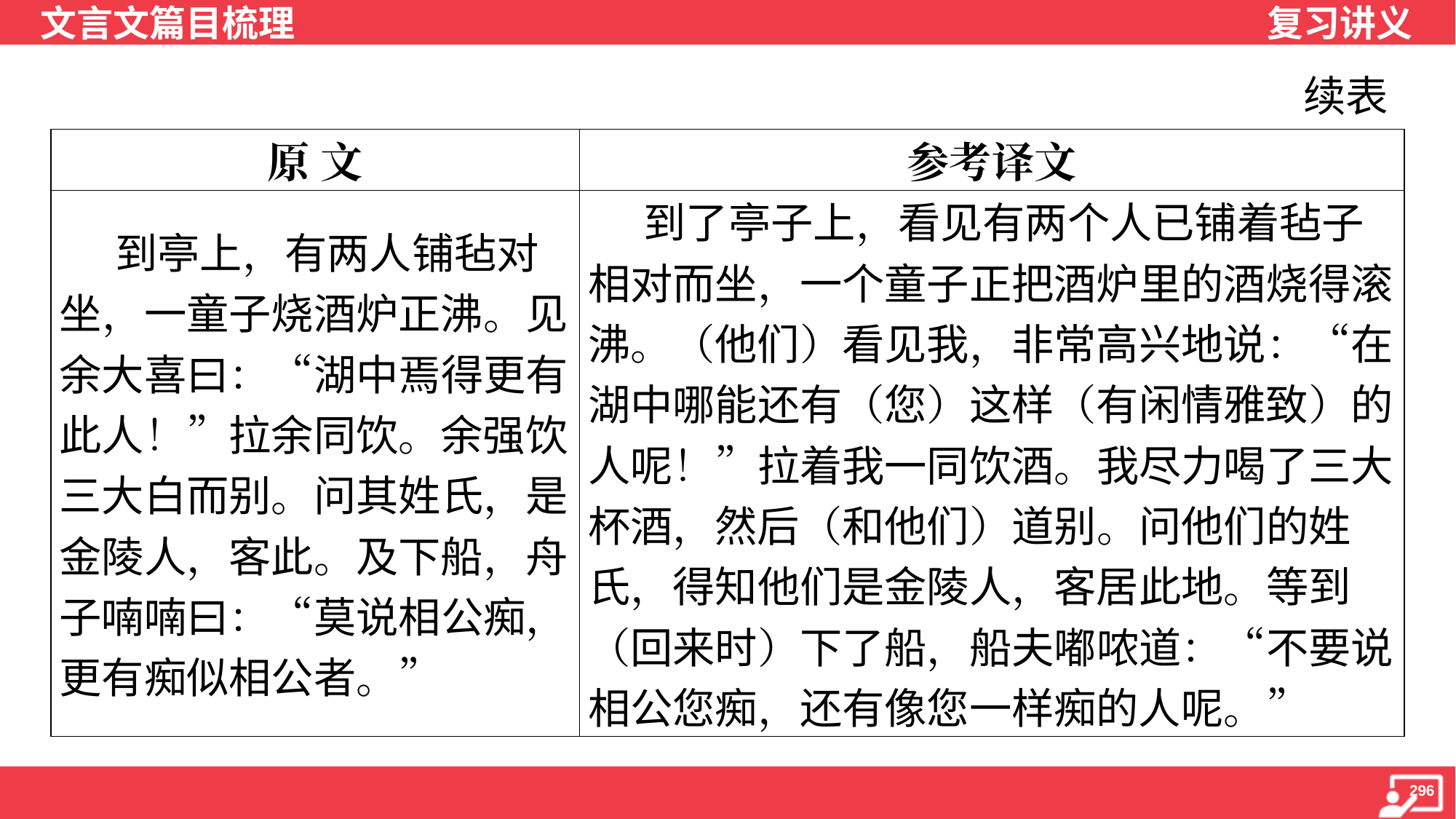

续表
| 原 文 | 参考译文 |
| --- | --- |
| 到亭上，有两人铺毡对坐，一童子烧酒炉正沸。见余大喜曰：“湖中焉得更有此人！”拉余同饮。余强饮三大白而别。问其姓氏，是金陵人，客此。及下船，舟子喃喃曰：“莫说相公痴，更有痴似相公者。” | 到了亭子上，看见有两个人已铺着毡子相对而坐，一个童子正把酒炉里的酒烧得滚沸。（他们）看见我，非常高兴地说：“在湖中哪能还有（您）这样（有闲情雅致）的人呢！”拉着我一同饮酒。我尽力喝了三大杯酒，然后（和他们）道别。问他们的姓氏，得知他们是金陵人，客居此地。等到（回来时）下了船，船夫嘟哝道：“不要说相公您痴，还有像您一样痴的人呢。” |